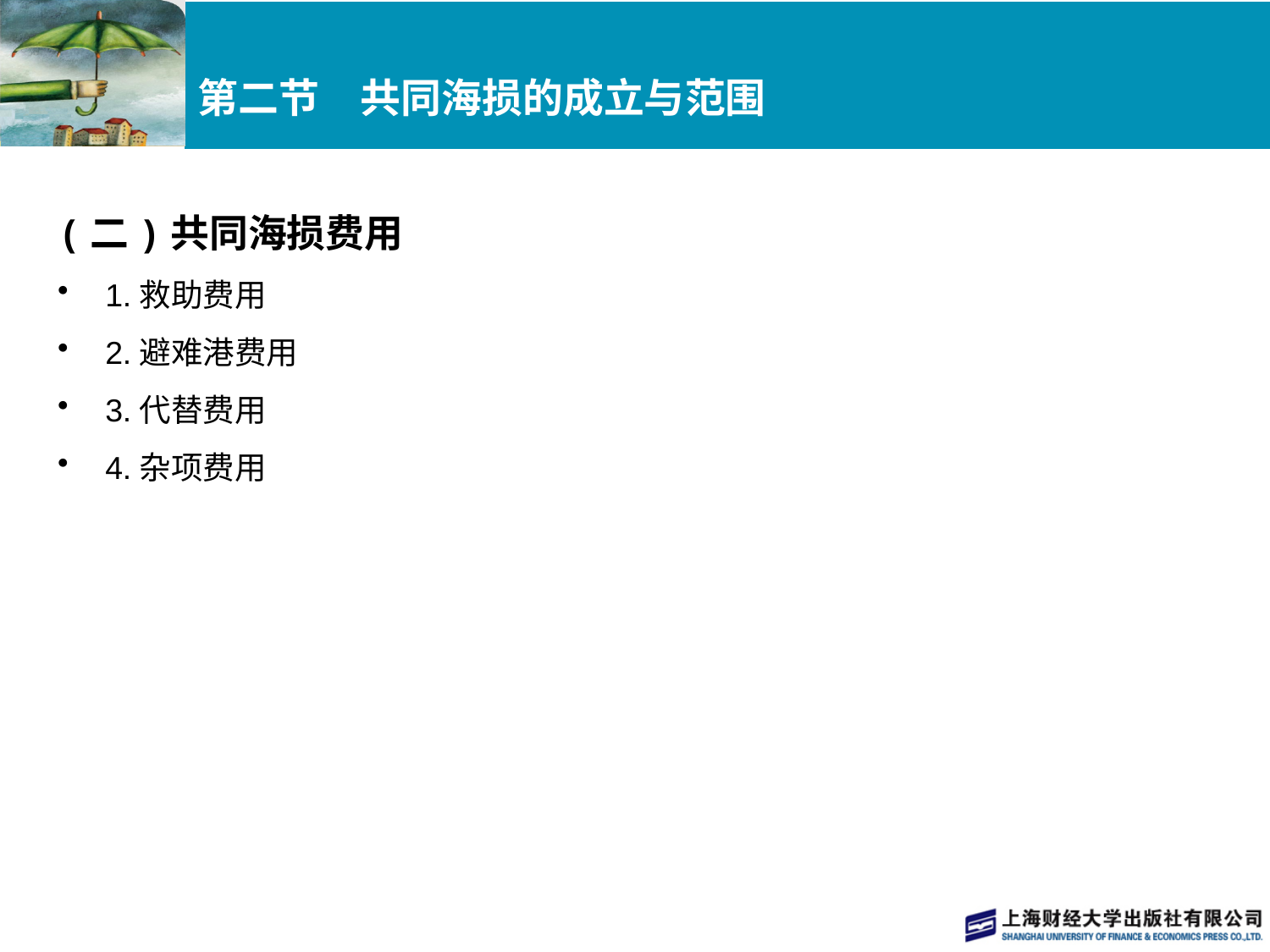

# 第二节　共同海损的成立与范围
(二)共同海损费用
1.救助费用
2.避难港费用
3.代替费用
4.杂项费用